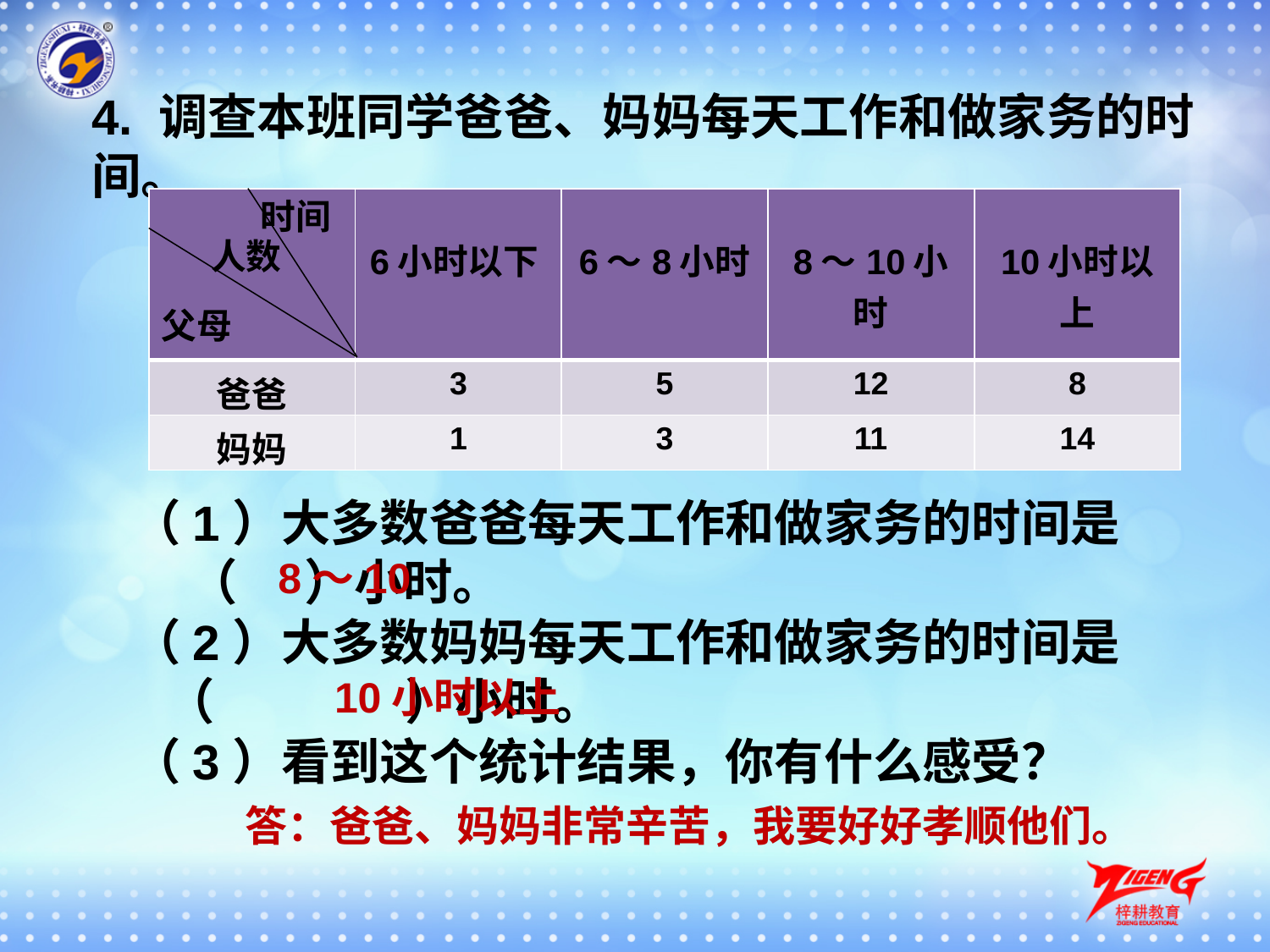

4. 调查本班同学爸爸、妈妈每天工作和做家务的时间。
|  | 6小时以下 | 6～8小时 | 8～10小时 | 10小时以上 |
| --- | --- | --- | --- | --- |
| 爸爸 | 3 | 5 | 12 | 8 |
| 妈妈 | 1 | 3 | 11 | 14 |
时间
人数
父母
（1）大多数爸爸每天工作和做家务的时间是
    （      ）小时。
8～10
（2）大多数妈妈每天工作和做家务的时间是
  （                 ）小时。
10小时以上
（3）看到这个统计结果，你有什么感受？
答：爸爸、妈妈非常辛苦，我要好好孝顺他们。